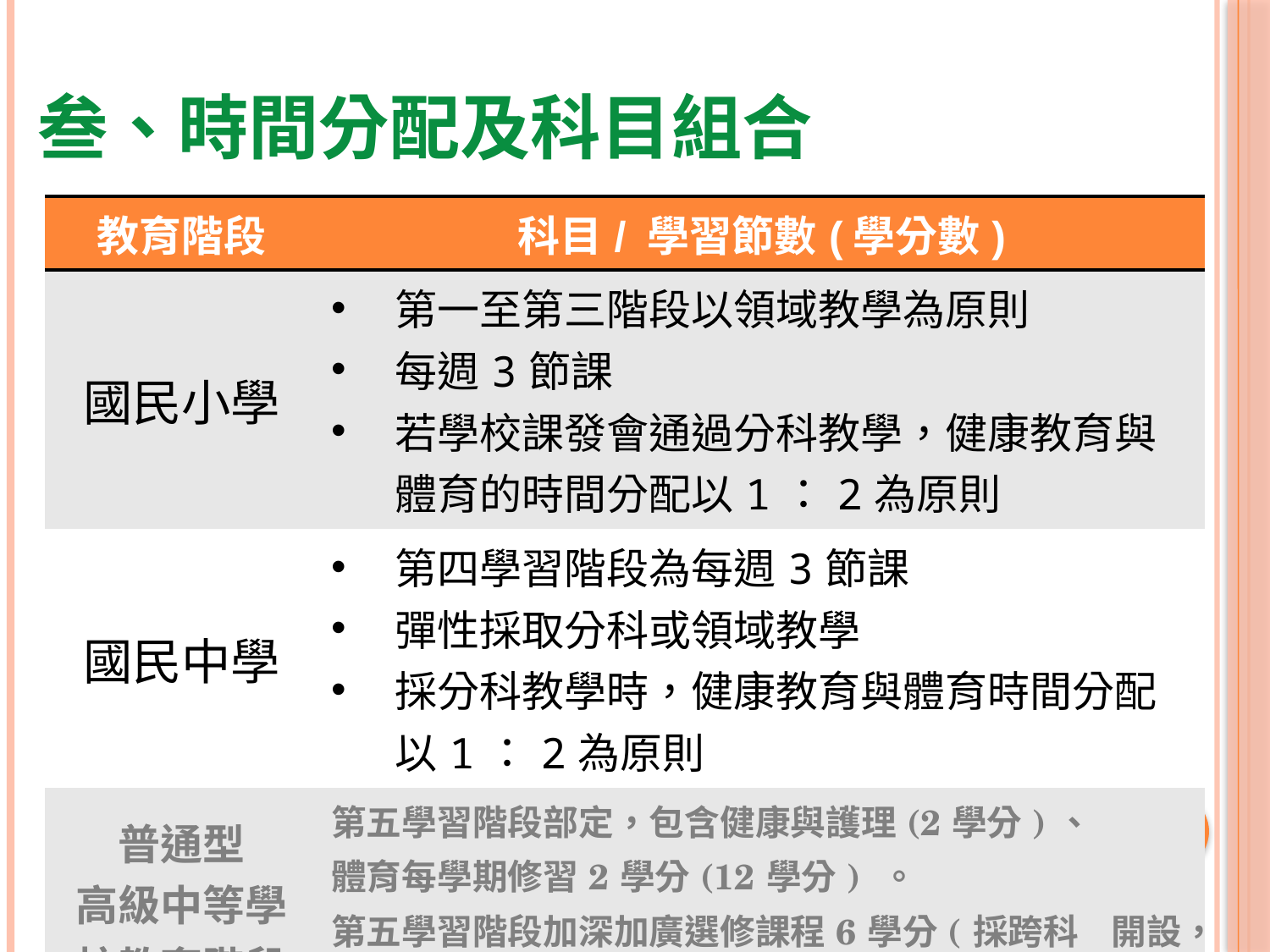

# 叁、時間分配及科目組合
| 教育階段 | 科目/ 學習節數(學分數) |
| --- | --- |
| 國民小學 | 第一至第三階段以領域教學為原則 每週3節課 若學校課發會通過分科教學，健康教育與體育的時間分配以1：2為原則 |
| 國民中學 | 第四學習階段為每週3節課 彈性採取分科或領域教學 採分科教學時，健康教育與體育時間分配以1：2為原則 |
| 普通型 高級中等學校教育階段 | 第五學習階段部定，包含健康與護理(2學分)、 體育每學期修習2學分(12學分) 。 第五學習階段加深加廣選修課程6學分(採跨科 開設，模組課程全名為「健康與運動休閒」) |